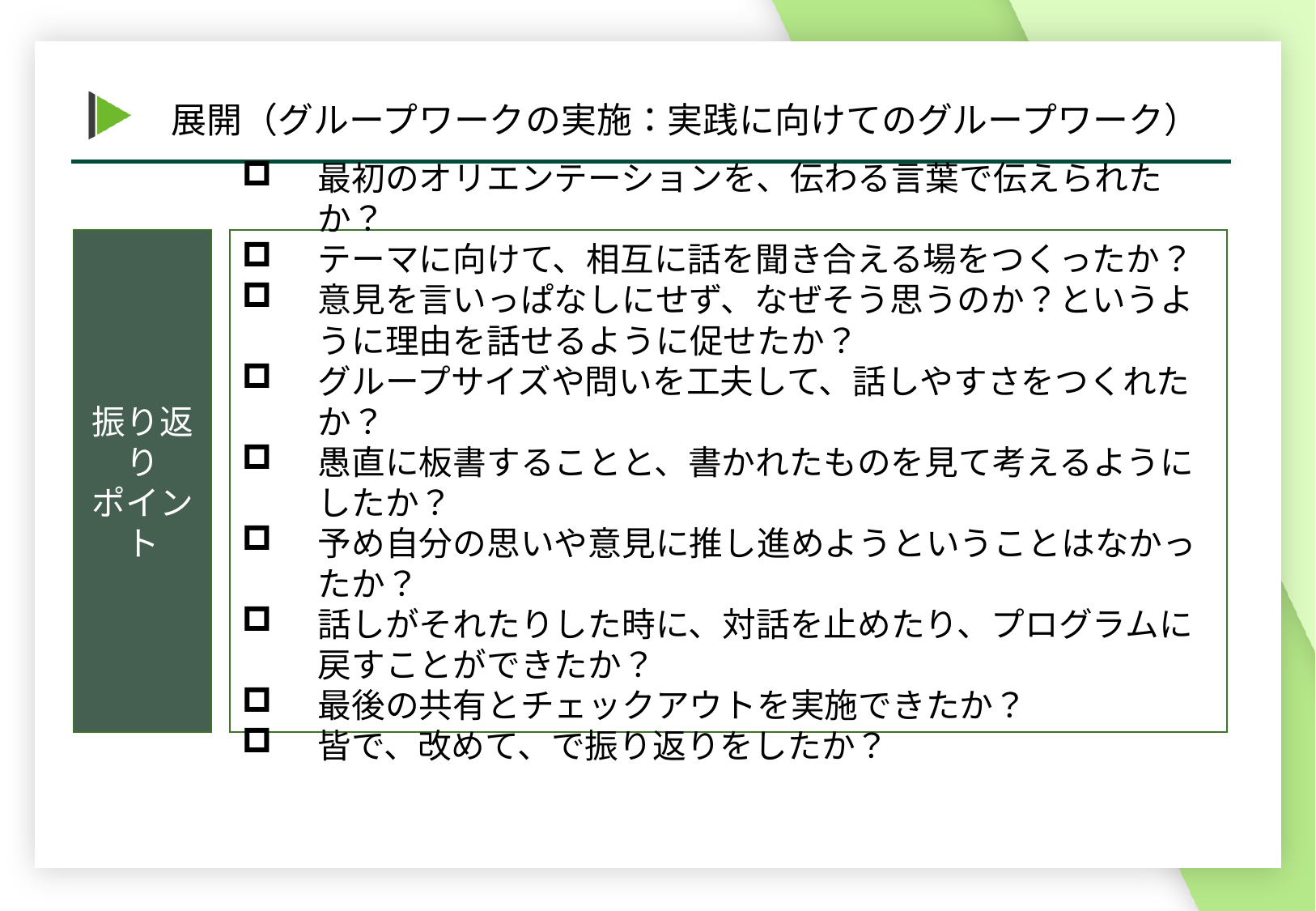

最初のオリエンテーションを、伝わる言葉で伝えられたか？
テーマに向けて、相互に話を聞き合える場をつくったか？
意見を言いっぱなしにせず、なぜそう思うのか？というように理由を話せるように促せたか？
グループサイズや問いを工夫して、話しやすさをつくれたか？
愚直に板書することと、書かれたものを見て考えるようにしたか？
予め自分の思いや意見に推し進めようということはなかったか？
話しがそれたりした時に、対話を止めたり、プログラムに戻すことができたか？
最後の共有とチェックアウトを実施できたか？
皆で、改めて、で振り返りをしたか？

振り返り
ポイント